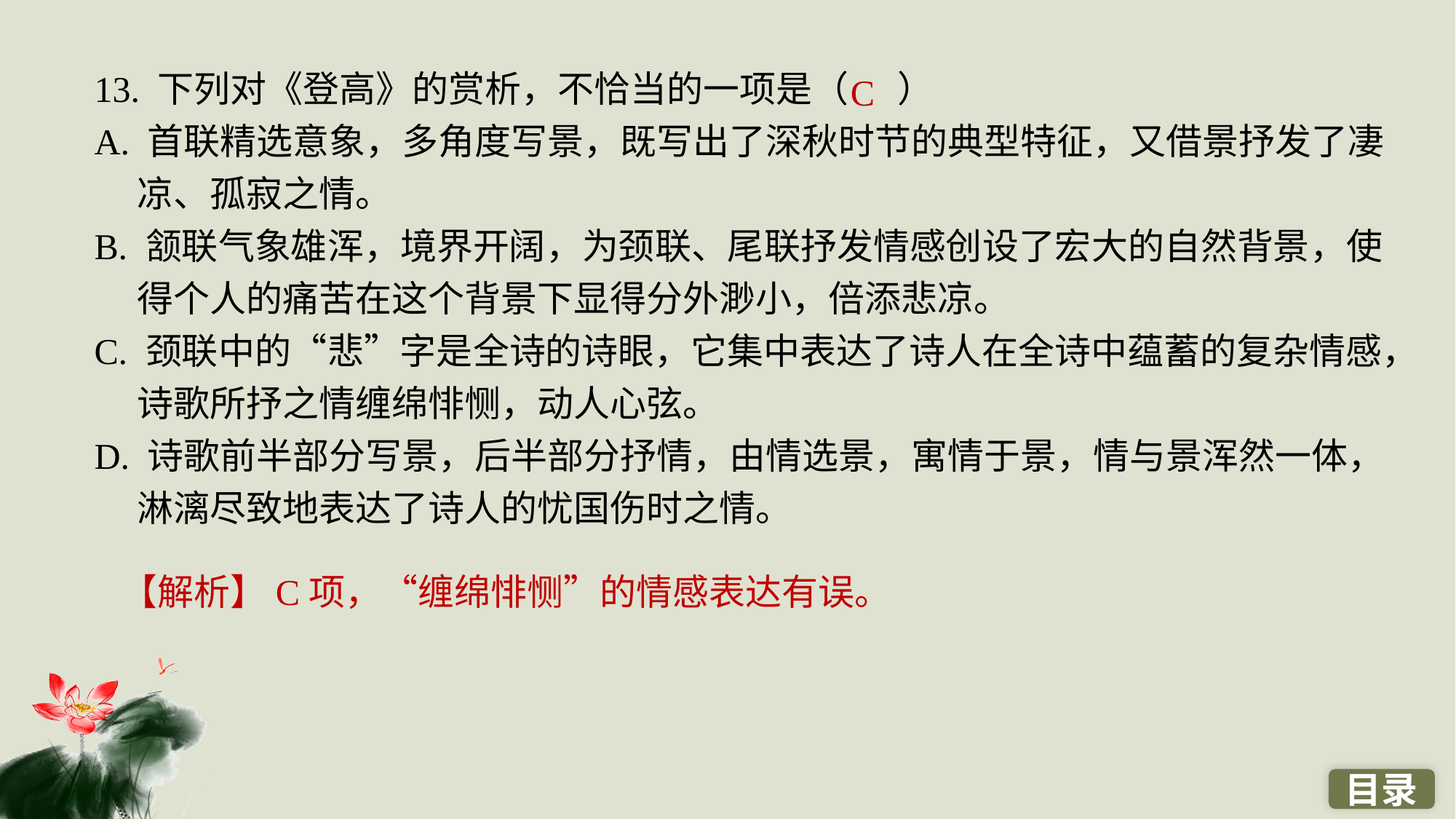

13. 下列对《登高》的赏析，不恰当的一项是（      ）
A. 首联精选意象，多角度写景，既写出了深秋时节的典型特征，又借景抒发了凄凉、孤寂之情。
B. 颔联气象雄浑，境界开阔，为颈联、尾联抒发情感创设了宏大的自然背景，使得个人的痛苦在这个背景下显得分外渺小，倍添悲凉。
C. 颈联中的“悲”字是全诗的诗眼，它集中表达了诗人在全诗中蕴蓄的复杂情感，诗歌所抒之情缠绵悱恻，动人心弦。
D. 诗歌前半部分写景，后半部分抒情，由情选景，寓情于景，情与景浑然一体，淋漓尽致地表达了诗人的忧国伤时之情。
C
【解析】C项，“缠绵悱恻”的情感表达有误。